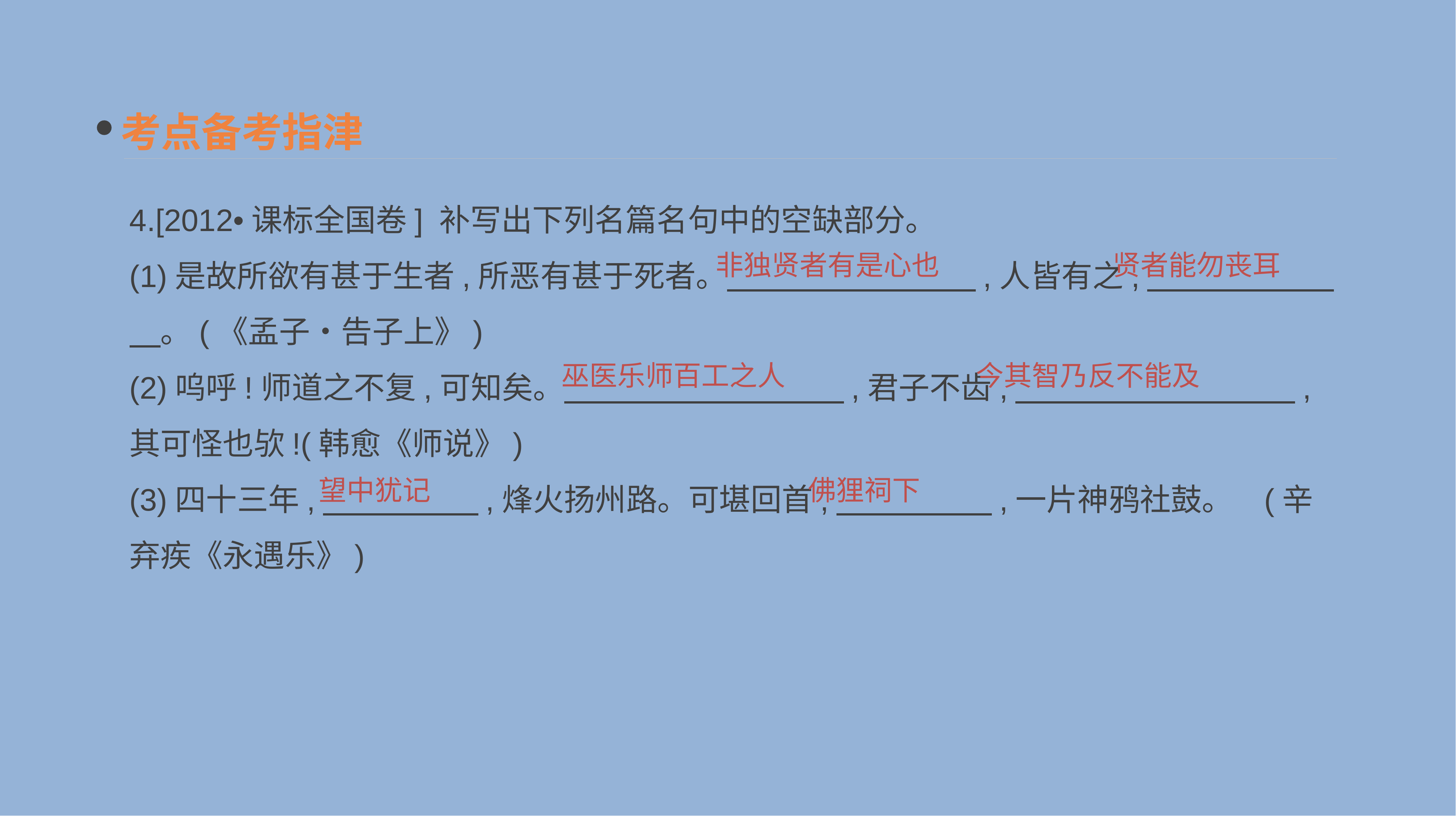

考点备考指津

4.[2012•课标全国卷] 补写出下列名篇名句中的空缺部分。
(1)是故所欲有甚于生者,所恶有甚于死者。　　　　　　　　,人皆有之,　　　　　　　。(《孟子•告子上》)
(2)呜呼!师道之不复,可知矣。　　　　　　　　　,君子不齿,　　　　　　　　　,其可怪也欤!(韩愈《师说》)
(3)四十三年,　　　　　,烽火扬州路。可堪回首,　　　　　,一片神鸦社鼓。	 (辛弃疾《永遇乐》)
非独贤者有是心也
贤者能勿丧耳
巫医乐师百工之人
今其智乃反不能及
望中犹记
佛狸祠下